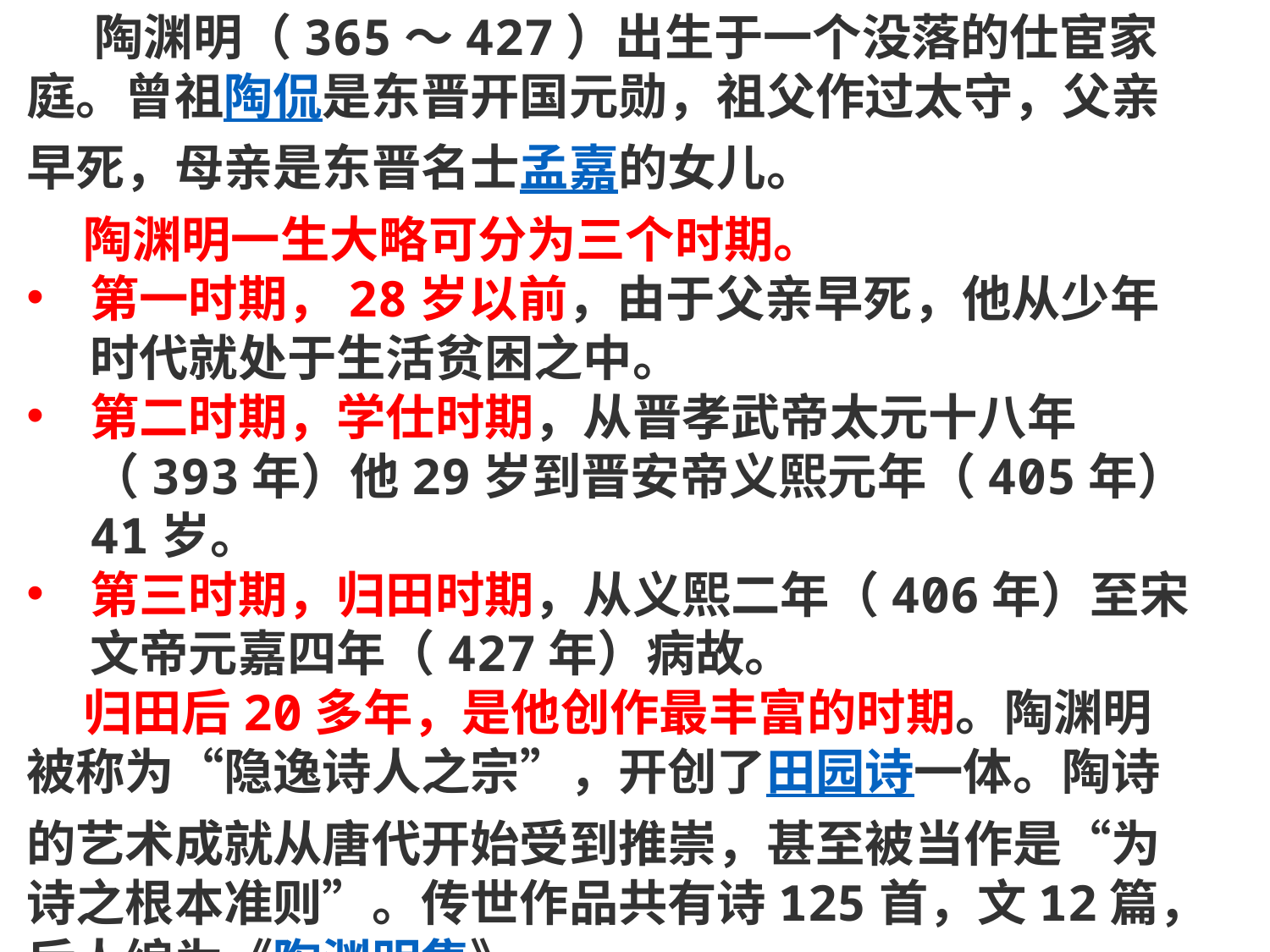

陶渊明（365～427）出生于一个没落的仕宦家庭。曾祖陶侃是东晋开国元勋，祖父作过太守，父亲早死，母亲是东晋名士孟嘉的女儿。
    陶渊明一生大略可分为三个时期。
第一时期，28岁以前，由于父亲早死，他从少年时代就处于生活贫困之中。
第二时期，学仕时期，从晋孝武帝太元十八年（393年）他29岁到晋安帝义熙元年（405年）41岁。
第三时期，归田时期，从义熙二年（406年）至宋文帝元嘉四年（427年）病故。
    归田后20多年，是他创作最丰富的时期。陶渊明被称为“隐逸诗人之宗”，开创了田园诗一体。陶诗的艺术成就从唐代开始受到推崇，甚至被当作是“为诗之根本准则”。传世作品共有诗125首，文12篇，后人编为《陶渊明集》。